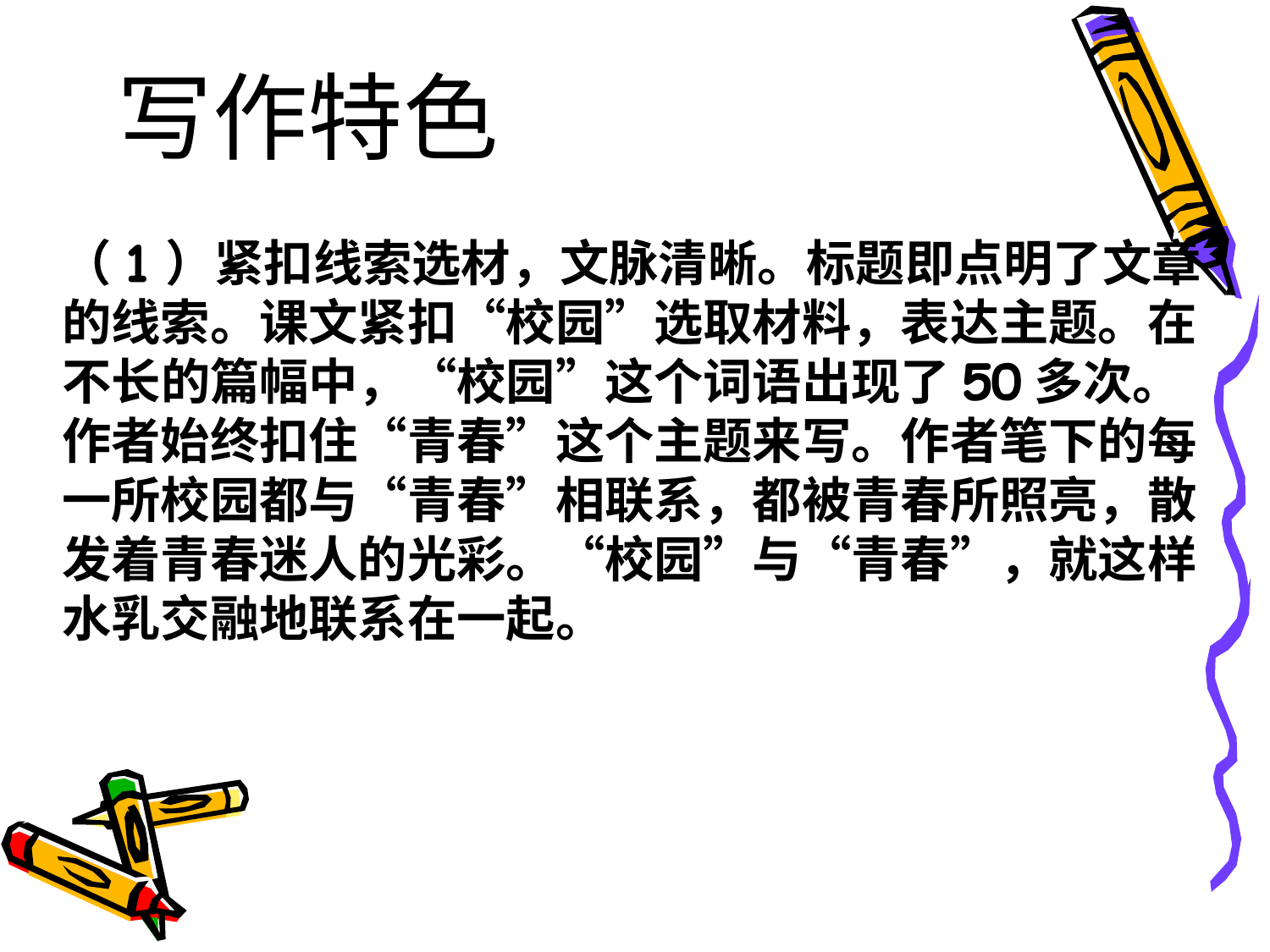

# 写作特色
（1）紧扣线索选材，文脉清晰。标题即点明了文章的线索。课文紧扣“校园”选取材料，表达主题。在不长的篇幅中，“校园”这个词语出现了50多次。作者始终扣住“青春”这个主题来写。作者笔下的每一所校园都与“青春”相联系，都被青春所照亮，散发着青春迷人的光彩。“校园”与“青春”，就这样水乳交融地联系在一起。